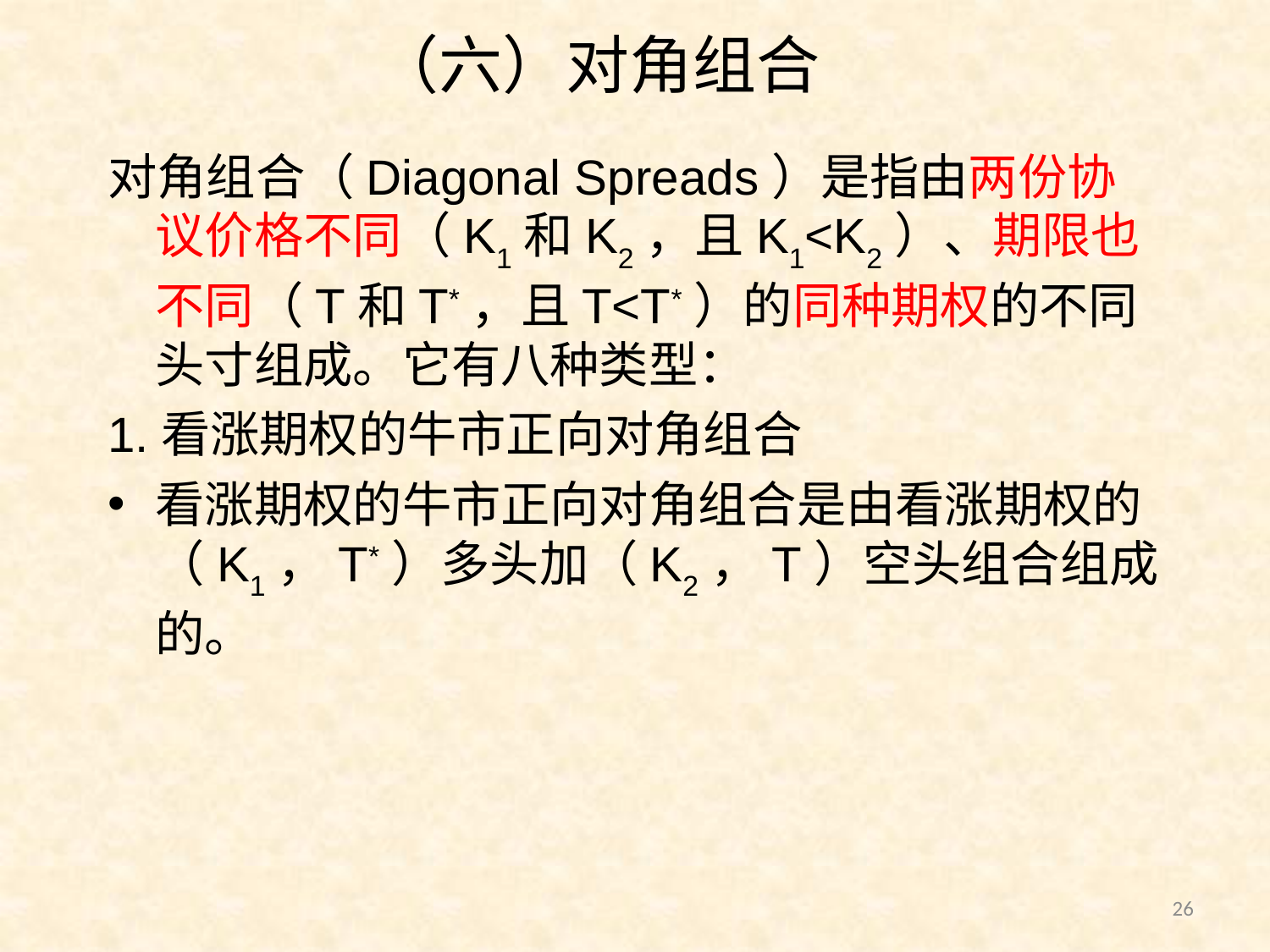

# （六）对角组合
对角组合（Diagonal Spreads）是指由两份协议价格不同（K1和K2，且K1<K2）、期限也不同（T和T*，且T<T*）的同种期权的不同头寸组成。它有八种类型：
1.看涨期权的牛市正向对角组合
看涨期权的牛市正向对角组合是由看涨期权的（K1，T*）多头加（K2，T）空头组合组成的。
26